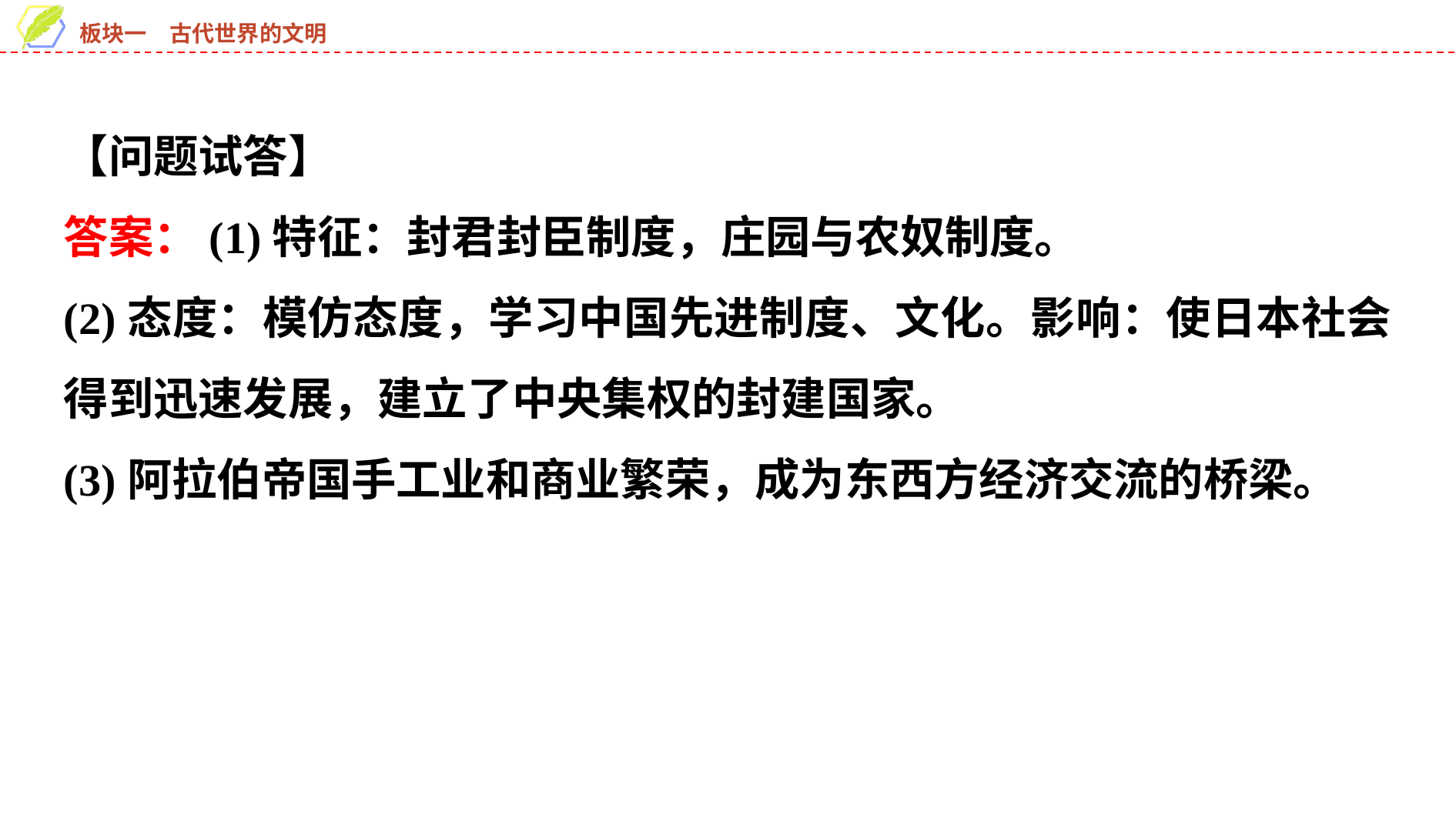

【问题试答】
答案：(1)特征：封君封臣制度，庄园与农奴制度。
(2)态度：模仿态度，学习中国先进制度、文化。影响：使日本社会得到迅速发展，建立了中央集权的封建国家。
(3)阿拉伯帝国手工业和商业繁荣，成为东西方经济交流的桥梁。